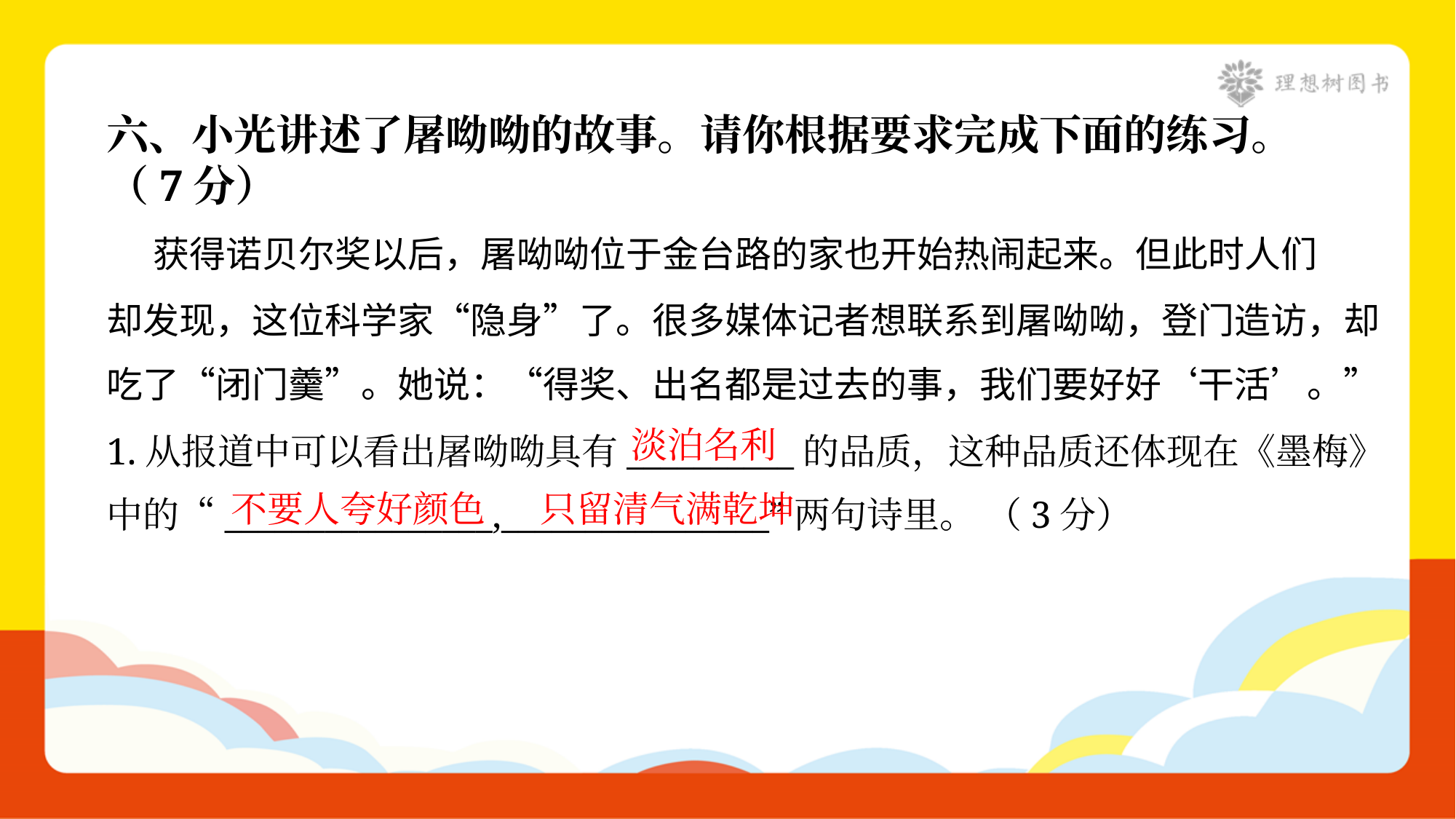

六、小光讲述了屠呦呦的故事。请你根据要求完成下面的练习。
（7分）
    获得诺贝尔奖以后，屠呦呦位于金台路的家也开始热闹起来。但此时人们
却发现，这位科学家“隐身”了。很多媒体记者想联系到屠呦呦，登门造访，却
吃了“闭门羹”。她说：“得奖、出名都是过去的事，我们要好好‘干活’。”
淡泊名利
1.从报道中可以看出屠呦呦具有__________的品质，这种品质还体现在《墨梅》
中的“________________,________________”两句诗里。 （3分）
不要人夸好颜色
只留清气满乾坤